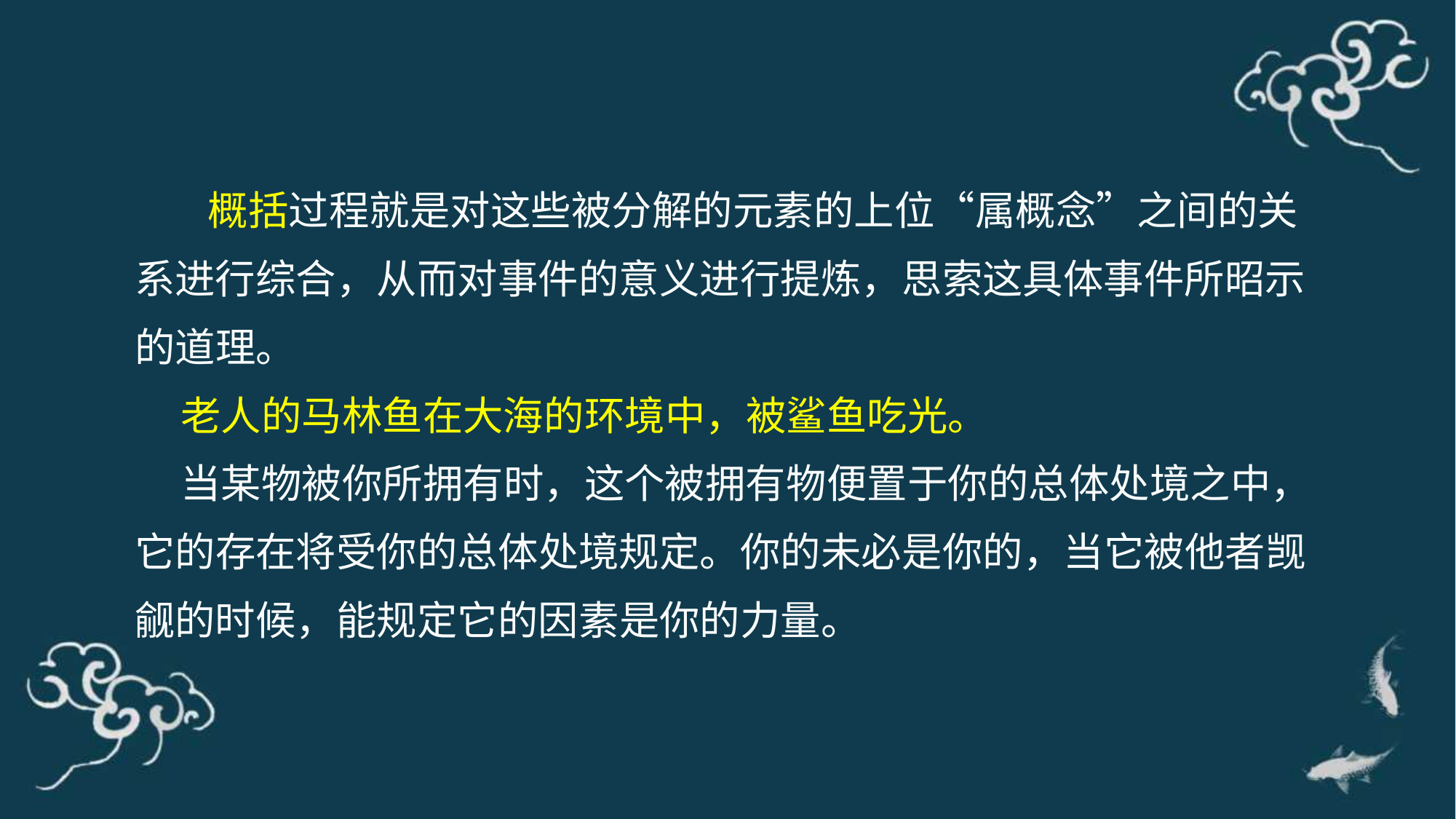

概括过程就是对这些被分解的元素的上位“属概念”之间的关系进行综合，从而对事件的意义进行提炼，思索这具体事件所昭示的道理。
    老人的马林鱼在大海的环境中，被鲨鱼吃光。
    当某物被你所拥有时，这个被拥有物便置于你的总体处境之中，它的存在将受你的总体处境规定。你的未必是你的，当它被他者觊觎的时候，能规定它的因素是你的力量。